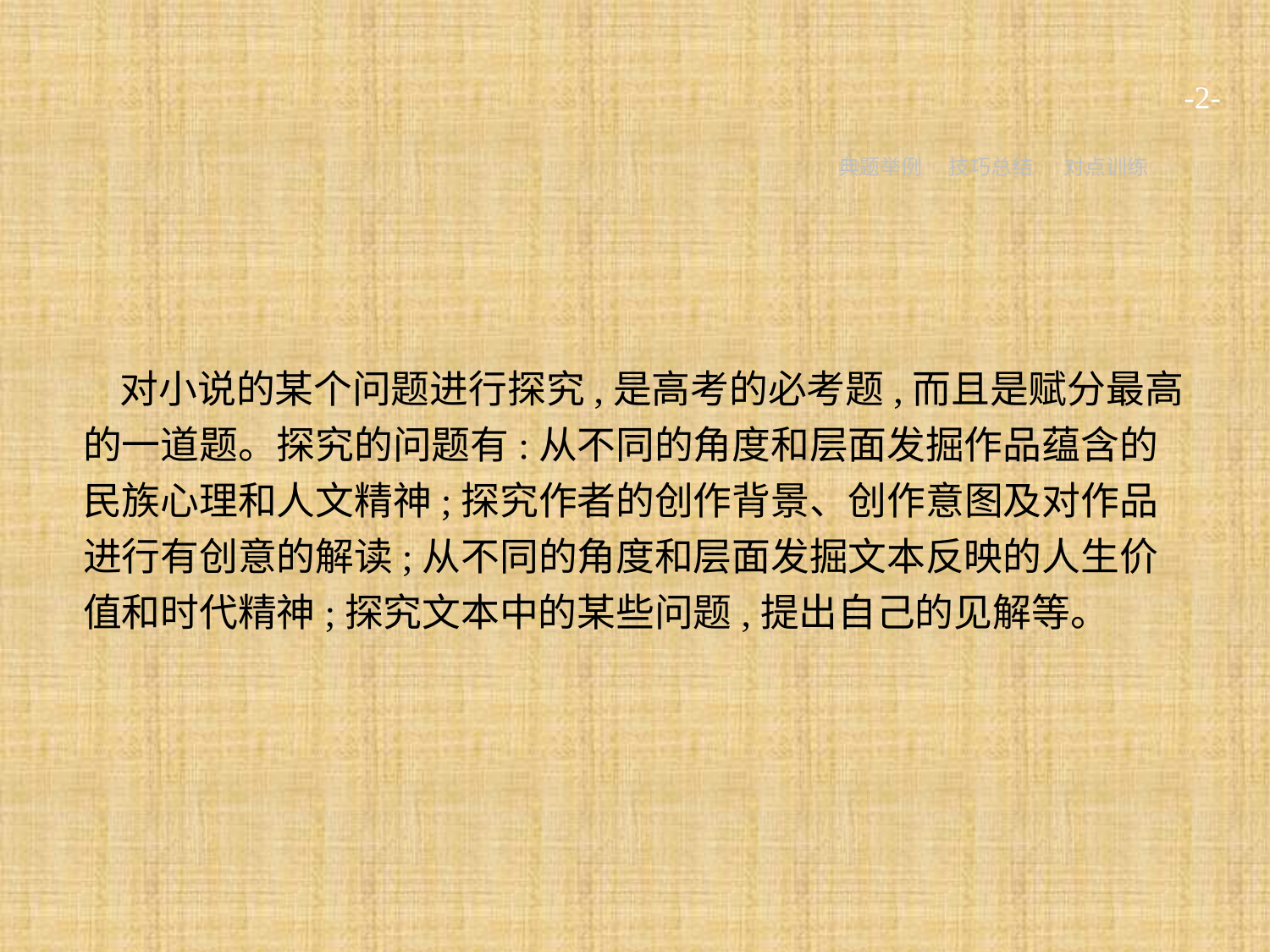

-2-
典题举例
技巧总结
对点训练
对小说的某个问题进行探究,是高考的必考题,而且是赋分最高的一道题。探究的问题有:从不同的角度和层面发掘作品蕴含的民族心理和人文精神;探究作者的创作背景、创作意图及对作品进行有创意的解读;从不同的角度和层面发掘文本反映的人生价值和时代精神;探究文本中的某些问题,提出自己的见解等。